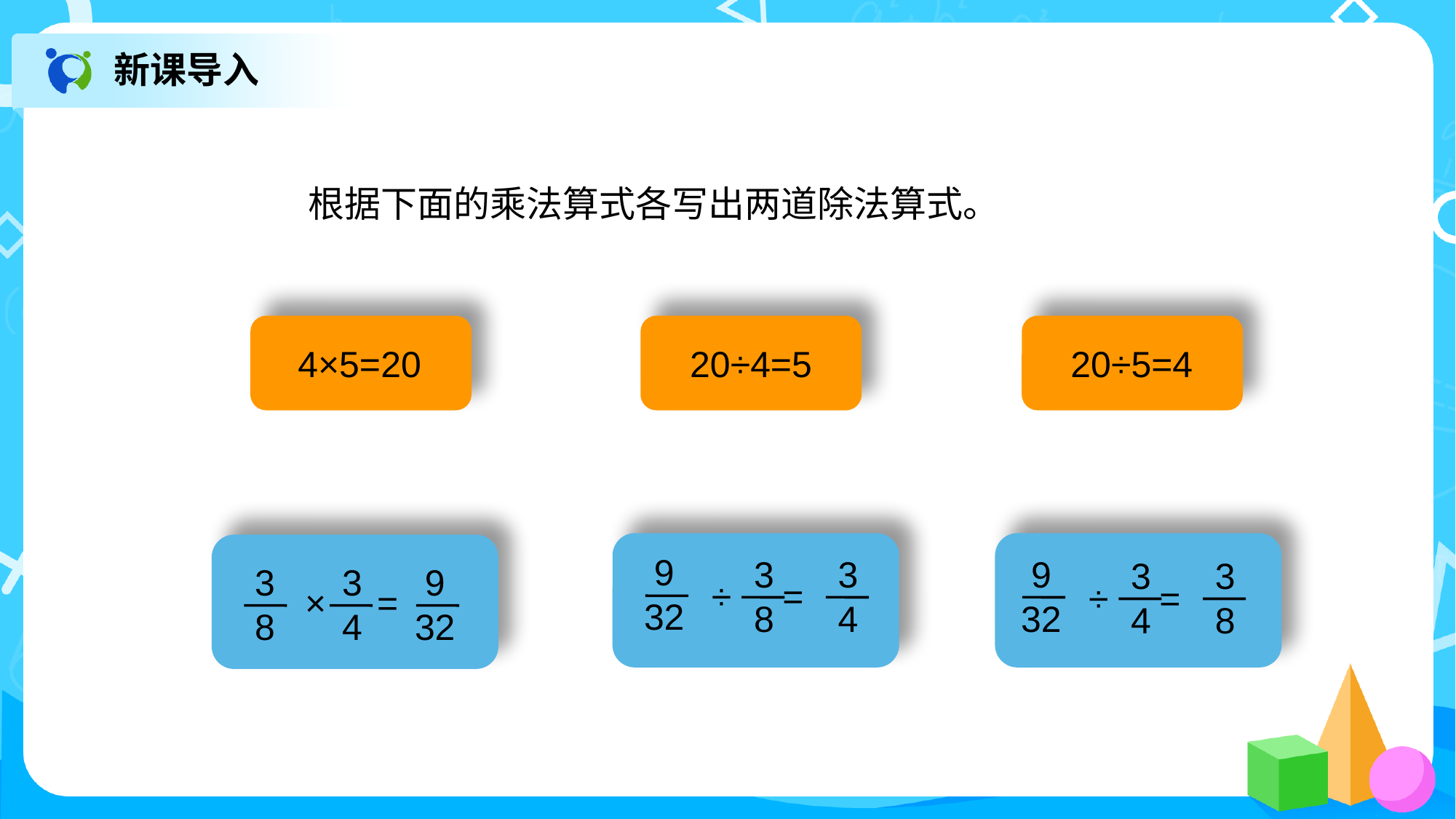

新课导入
根据下面的乘法算式各写出两道除法算式。

4×5=20

20÷4=5

20÷5=4

 9
32

3
8

3
4

÷     =

 9
32

3
4

3
8

÷     =

3
8

3
4

×     =
 9
32